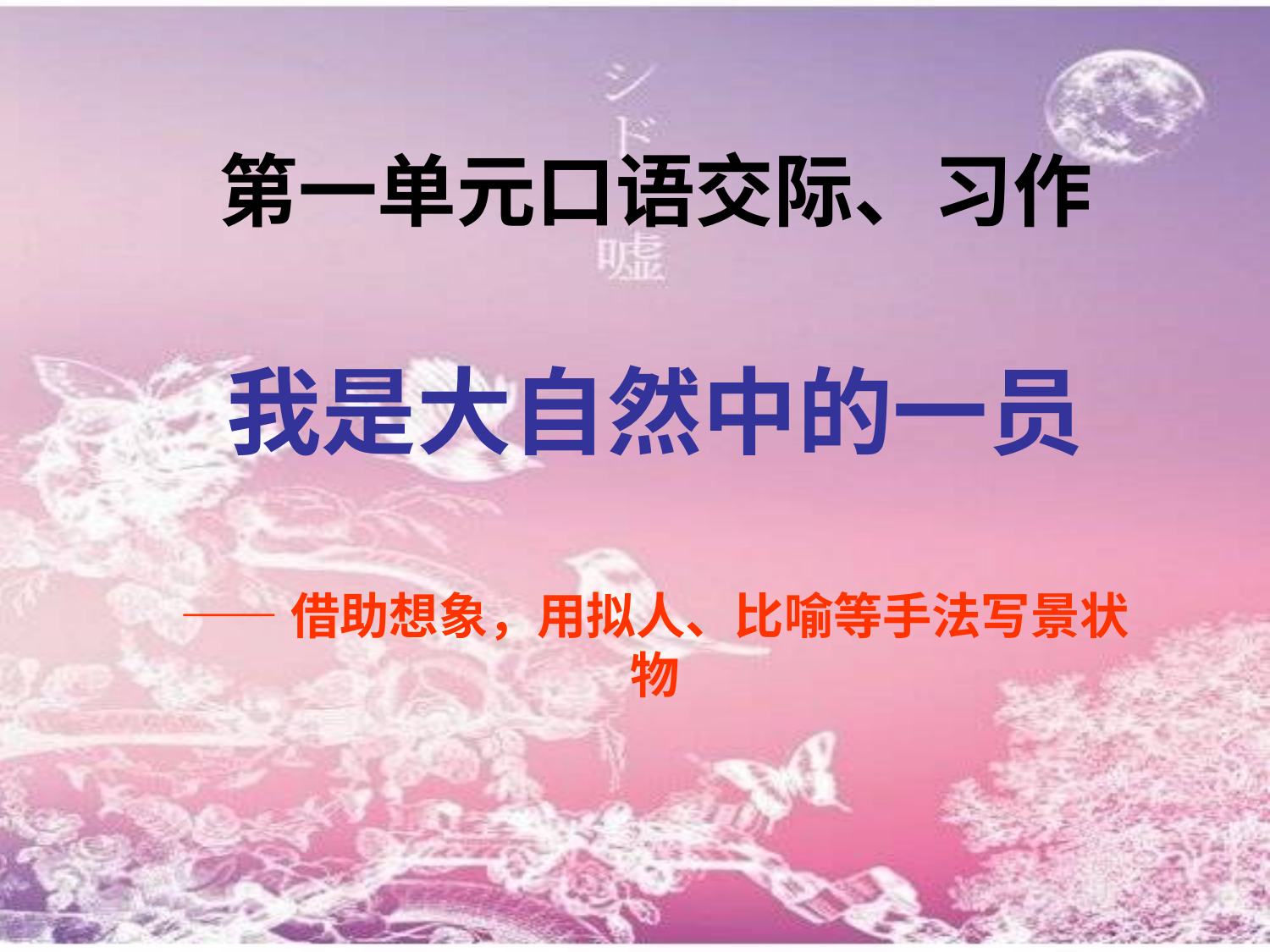

# 第一单元口语交际、习作
我是大自然中的一员

——借助想象，用拟人、比喻等手法写景状物